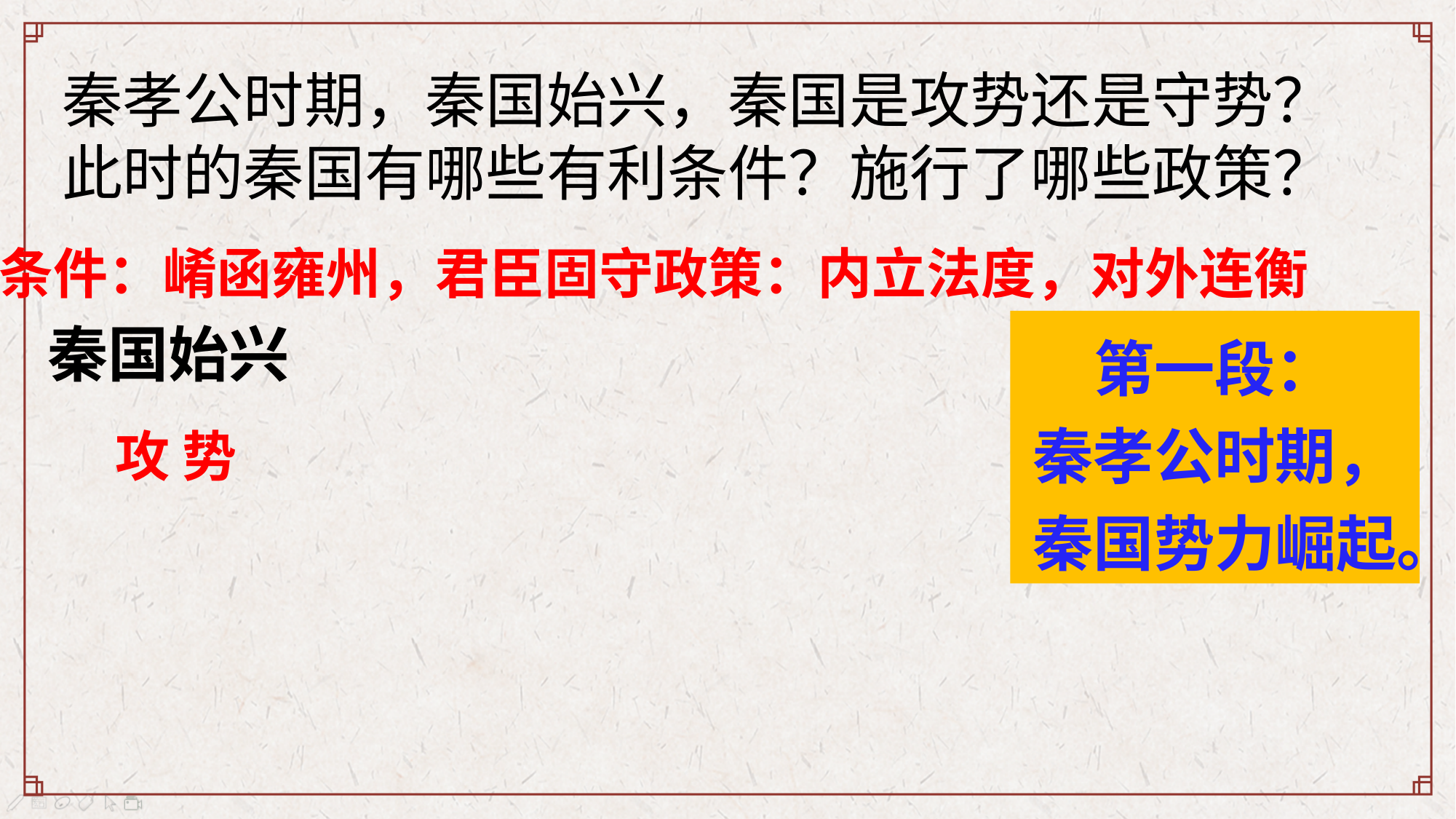

秦孝公时期，秦国始兴，秦国是攻势还是守势？
此时的秦国有哪些有利条件？施行了哪些政策？
条件：崤函雍州，君臣固守政策：内立法度，对外连衡

秦国始兴
第一段：
秦孝公时期，
秦国势力崛起。
攻 势